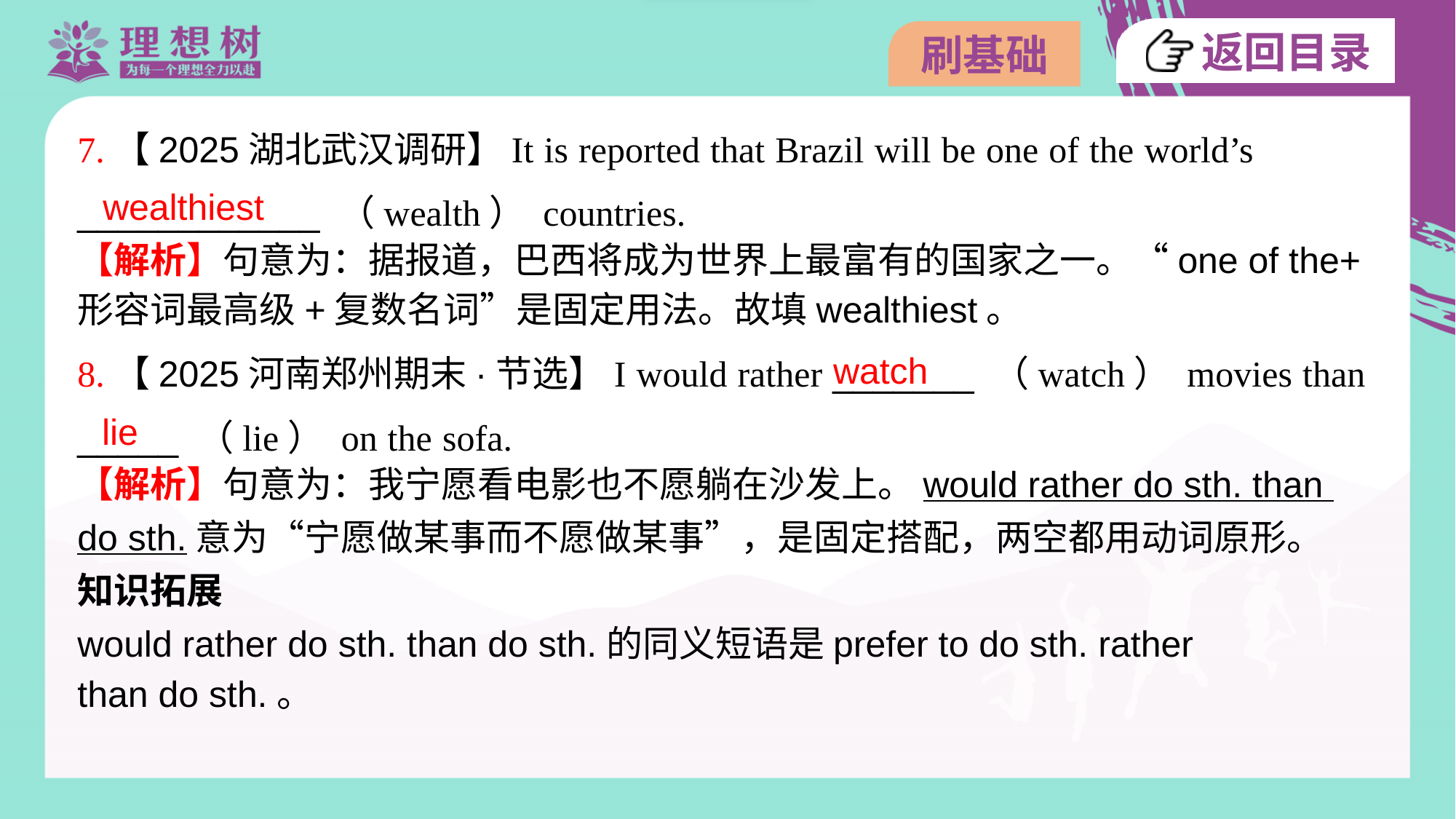

7.【2025湖北武汉调研】It is reported that Brazil will be one of the world’s
____________ （wealth） countries.
wealthiest
【解析】句意为：据报道，巴西将成为世界上最富有的国家之一。“one of the+
形容词最高级+复数名词”是固定用法。故填wealthiest。
watch
8.【2025河南郑州期末·节选】I would rather _______ （watch） movies than
_____ （lie） on the sofa.
lie
【解析】句意为：我宁愿看电影也不愿躺在沙发上。would rather do sth. than
do sth.意为“宁愿做某事而不愿做某事”，是固定搭配，两空都用动词原形。
知识拓展
would rather do sth. than do sth.的同义短语是prefer to do sth. rather
than do sth.。